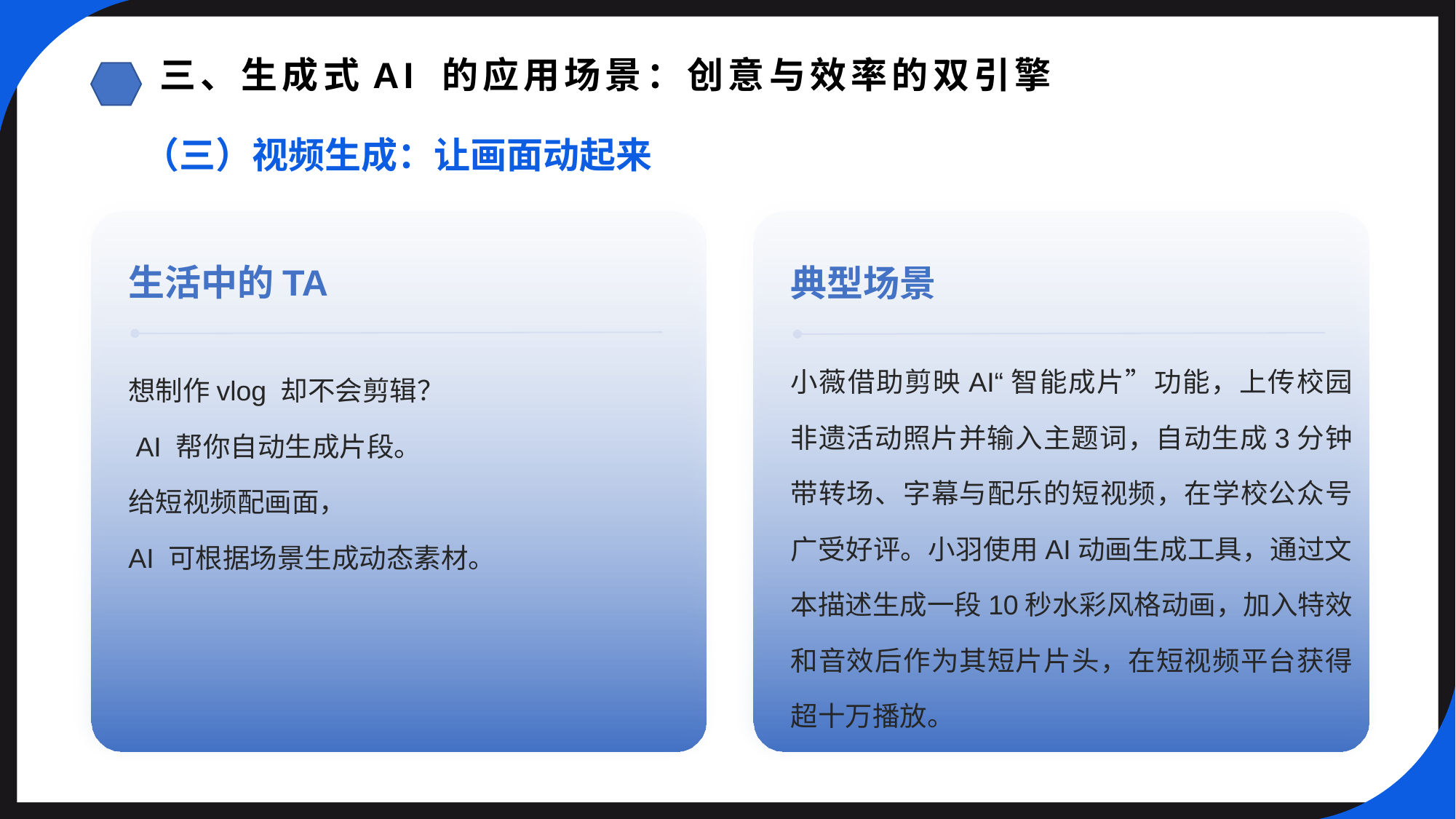

三、生成式AI 的应用场景：创意与效率的双引擎
（三）视频生成：让画面动起来

生活中的TA
典型场景
小薇借助剪映AI“智能成片”功能，上传校园非遗活动照片并输入主题词，自动生成3分钟带转场、字幕与配乐的短视频，在学校公众号广受好评。小羽使用AI动画生成工具，通过文本描述生成一段10秒水彩风格动画，加入特效和音效后作为其短片片头，在短视频平台获得超十万播放。
想制作vlog 却不会剪辑？
 AI 帮你自动生成片段。
给短视频配画面，
AI 可根据场景生成动态素材。